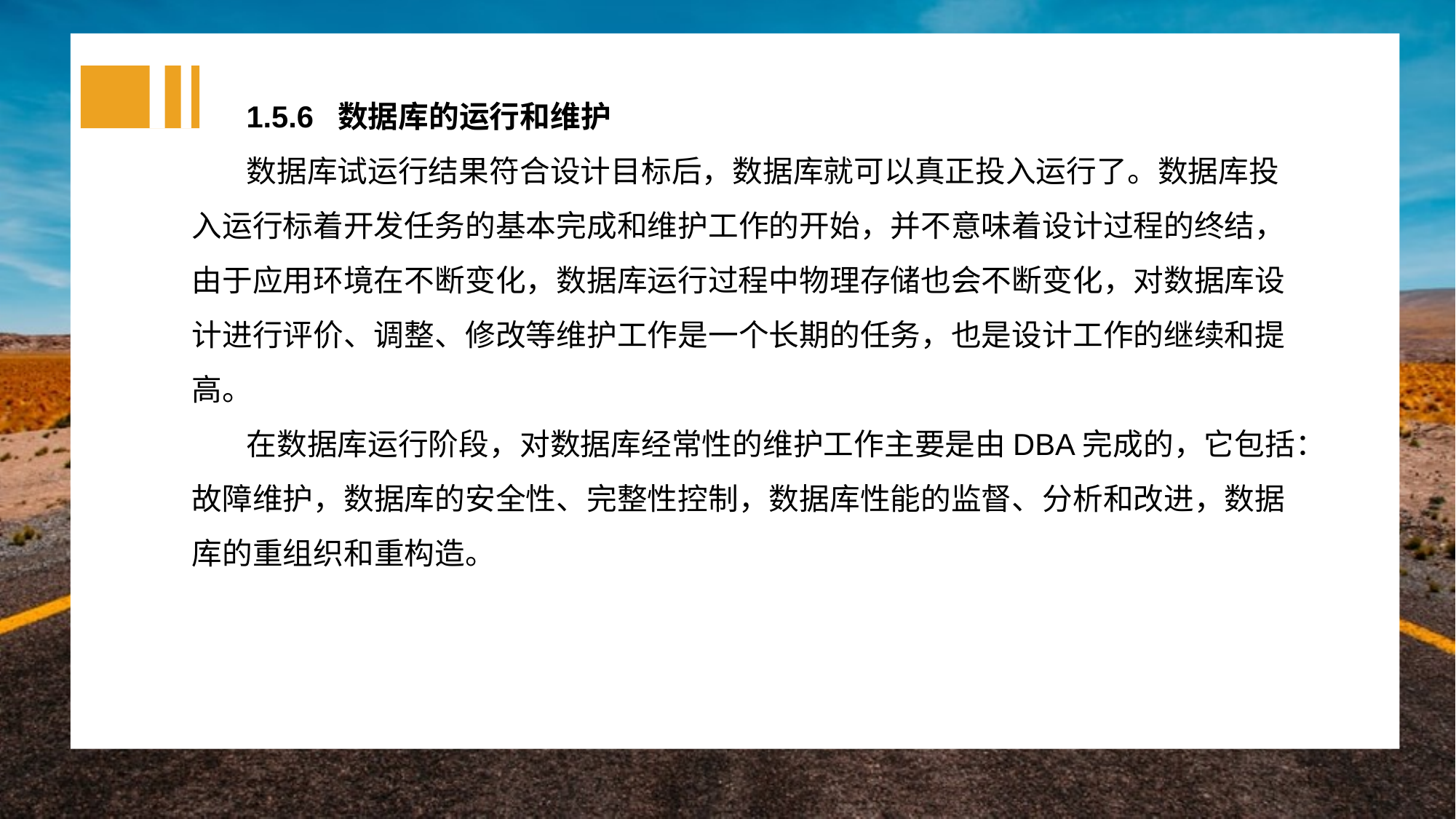

1.5.6  数据库的运行和维护
数据库试运行结果符合设计目标后，数据库就可以真正投入运行了。数据库投入运行标着开发任务的基本完成和维护工作的开始，并不意味着设计过程的终结，由于应用环境在不断变化，数据库运行过程中物理存储也会不断变化，对数据库设计进行评价、调整、修改等维护工作是一个长期的任务，也是设计工作的继续和提高。
在数据库运行阶段，对数据库经常性的维护工作主要是由DBA完成的，它包括：故障维护，数据库的安全性、完整性控制，数据库性能的监督、分析和改进，数据库的重组织和重构造。